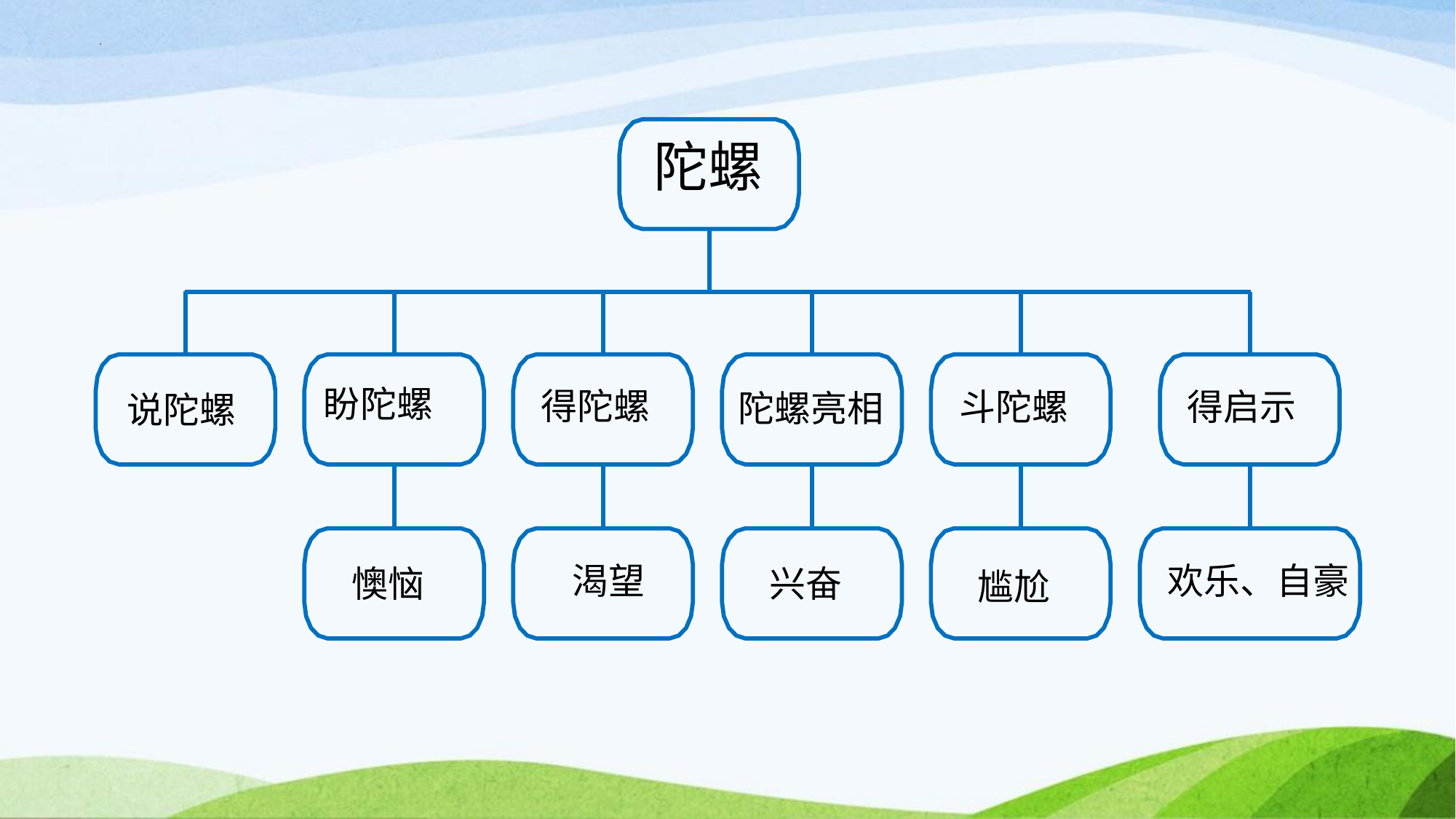

陀螺
盼陀螺
得陀螺
斗陀螺
得启示
陀螺亮相
说陀螺
渴望
欢乐、自豪
兴奋
懊恼
尴尬